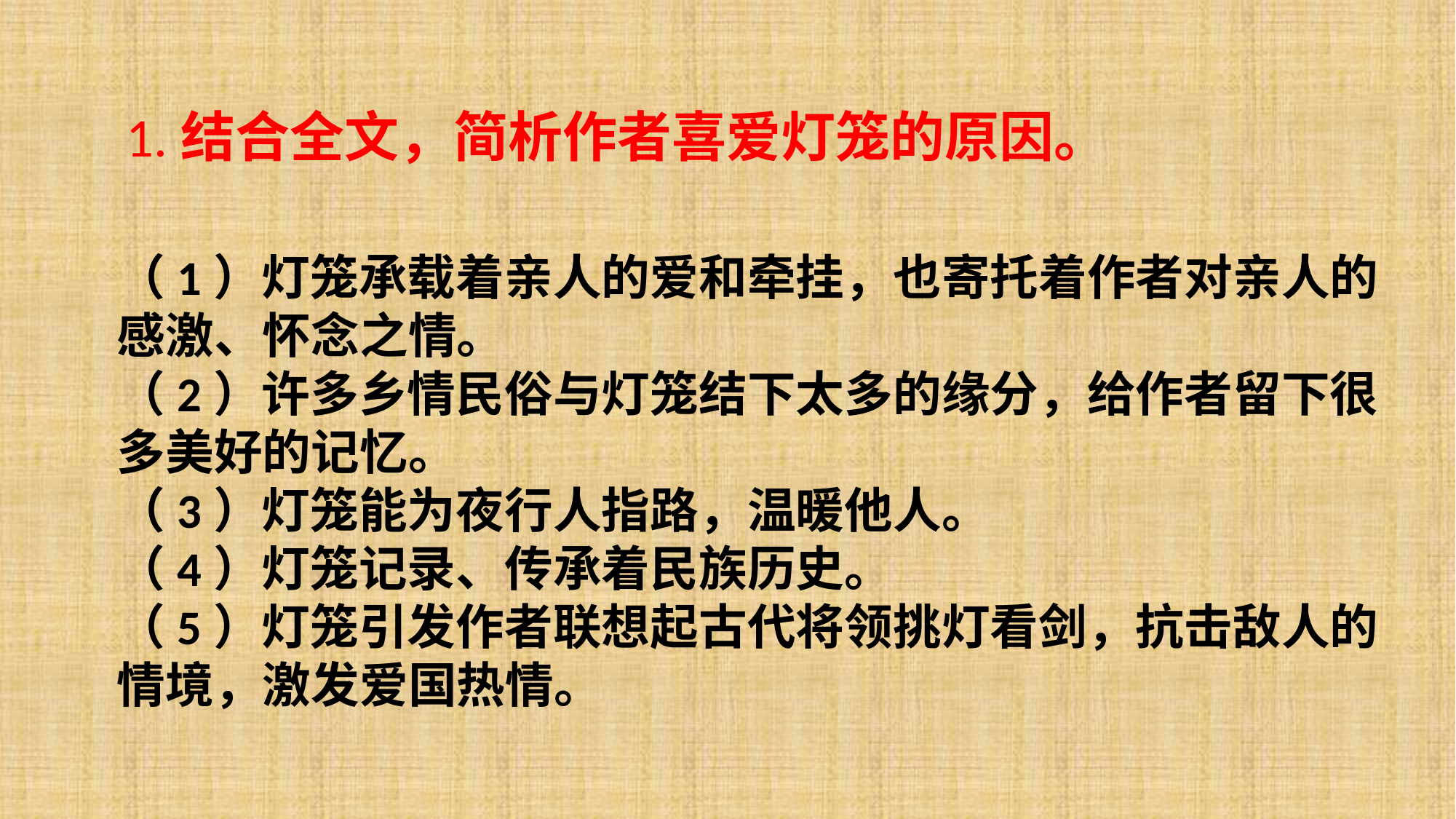

# 1.结合全文，简析作者喜爱灯笼的原因。
（1）灯笼承载着亲人的爱和牵挂，也寄托着作者对亲人的感激、怀念之情。
（2）许多乡情民俗与灯笼结下太多的缘分，给作者留下很多美好的记忆。
（3）灯笼能为夜行人指路，温暖他人。
（4）灯笼记录、传承着民族历史。
（5）灯笼引发作者联想起古代将领挑灯看剑，抗击敌人的情境，激发爱国热情。